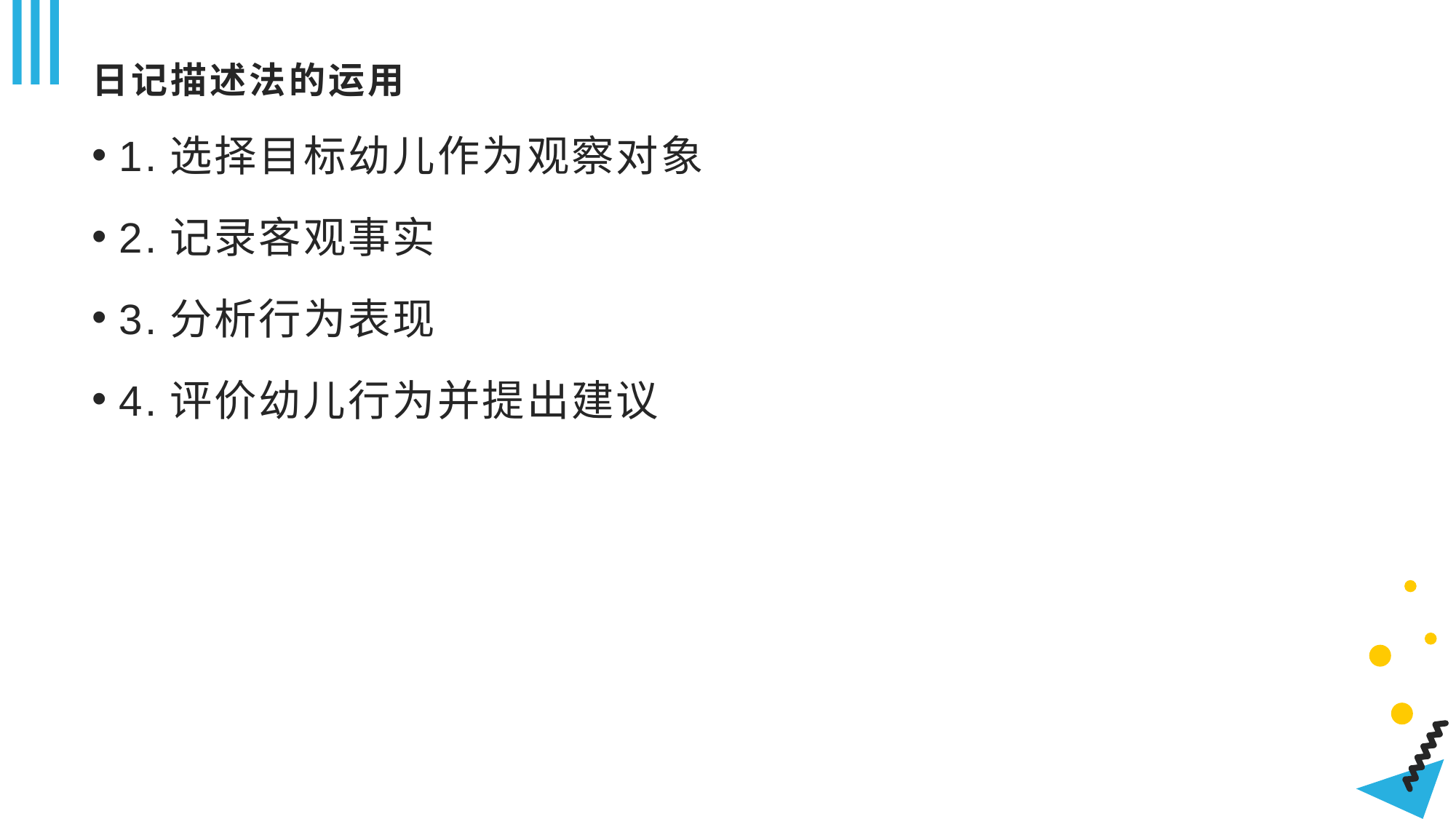

# 日记描述法的运用
1.选择目标幼儿作为观察对象
2.记录客观事实
3.分析行为表现
4.评价幼儿行为并提出建议